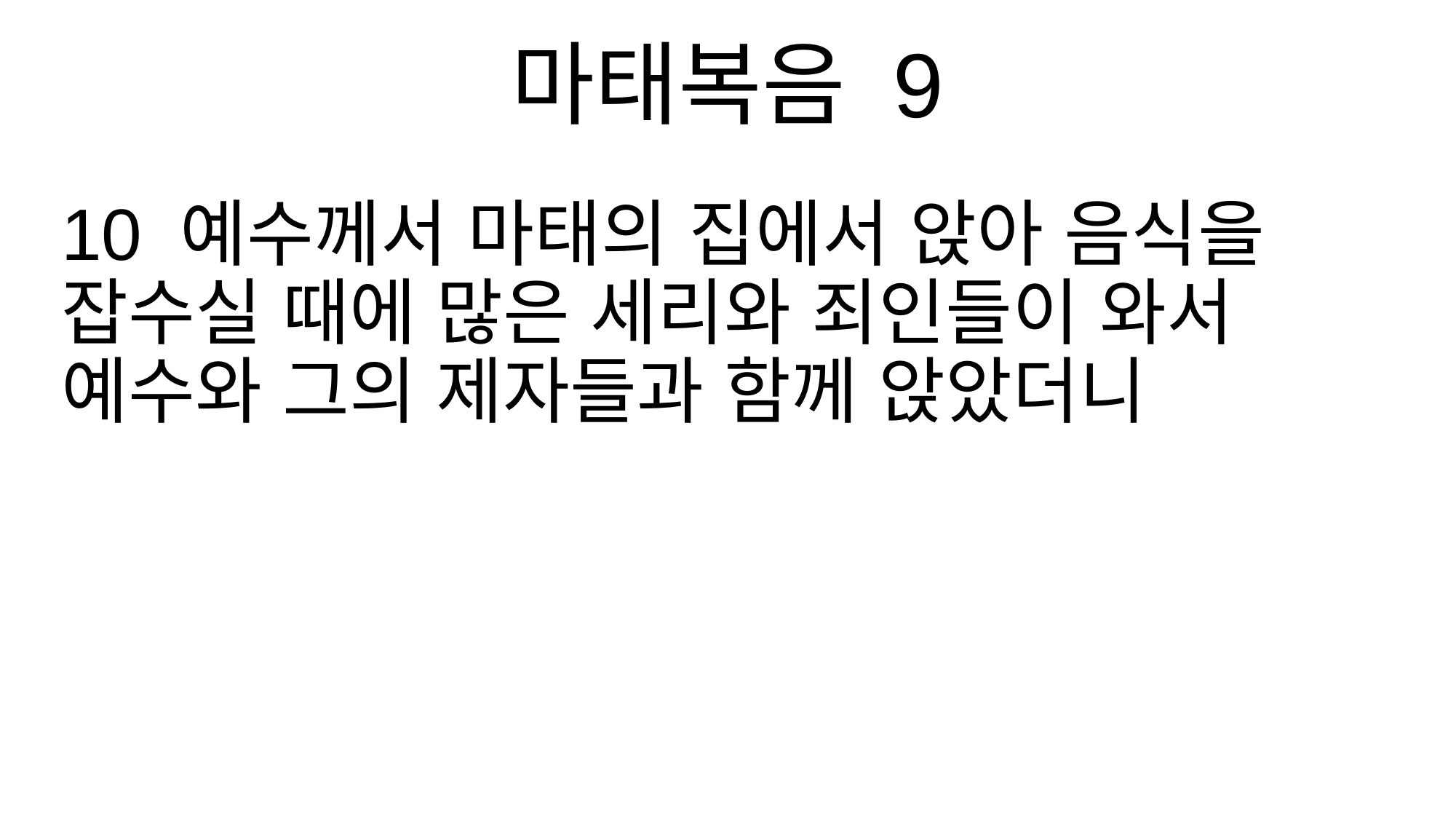

마태복음 9
10 예수께서 마태의 집에서 앉아 음식을 잡수실 때에 많은 세리와 죄인들이 와서 예수와 그의 제자들과 함께 앉았더니